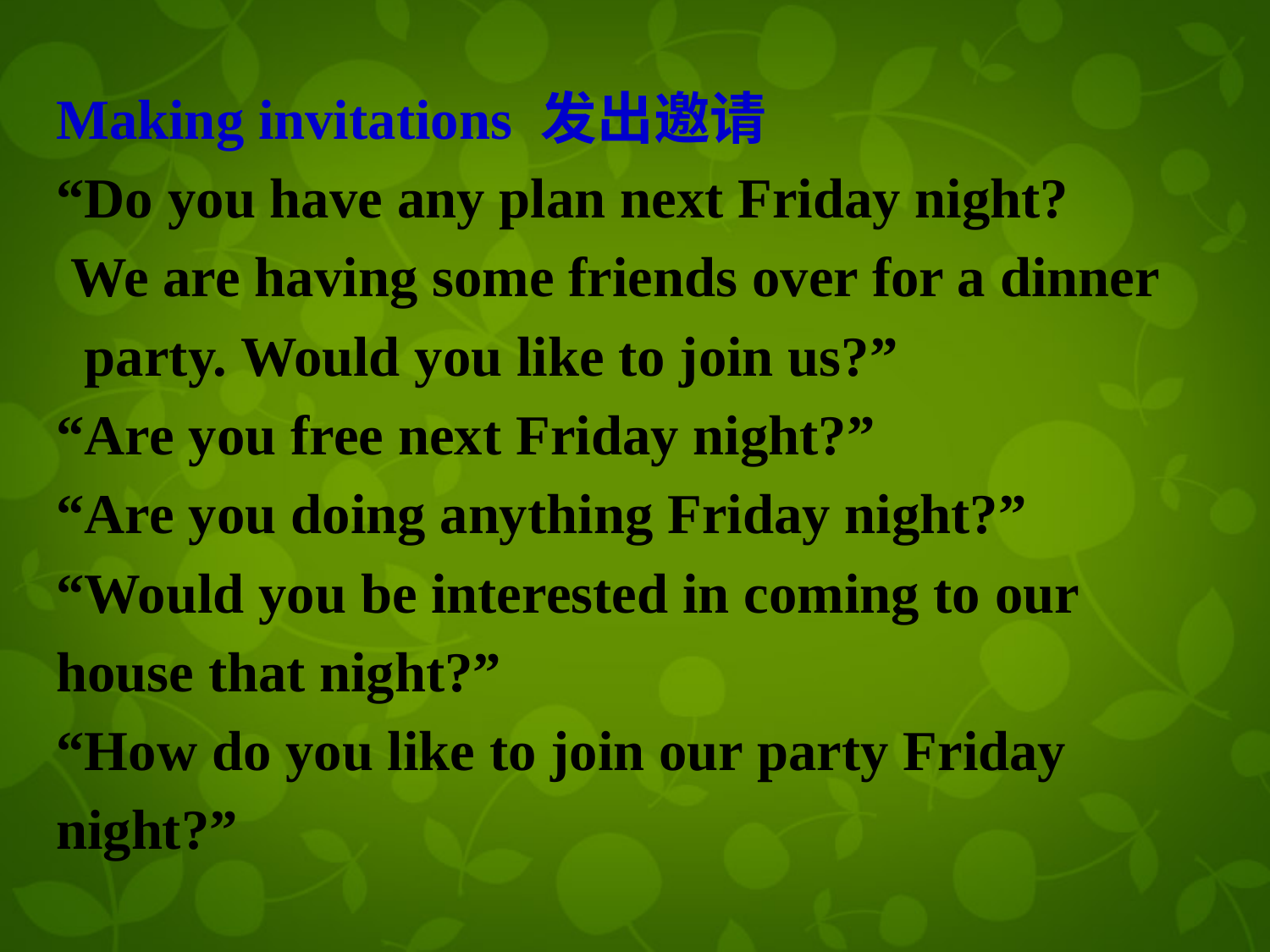

Making invitations 发出邀请
“Do you have any plan next Friday night?
 We are having some friends over for a dinner
  party. Would you like to join us?”
“Are you free next Friday night?”
“Are you doing anything Friday night?”
“Would you be interested in coming to our
house that night?”
“How do you like to join our party Friday
night?”